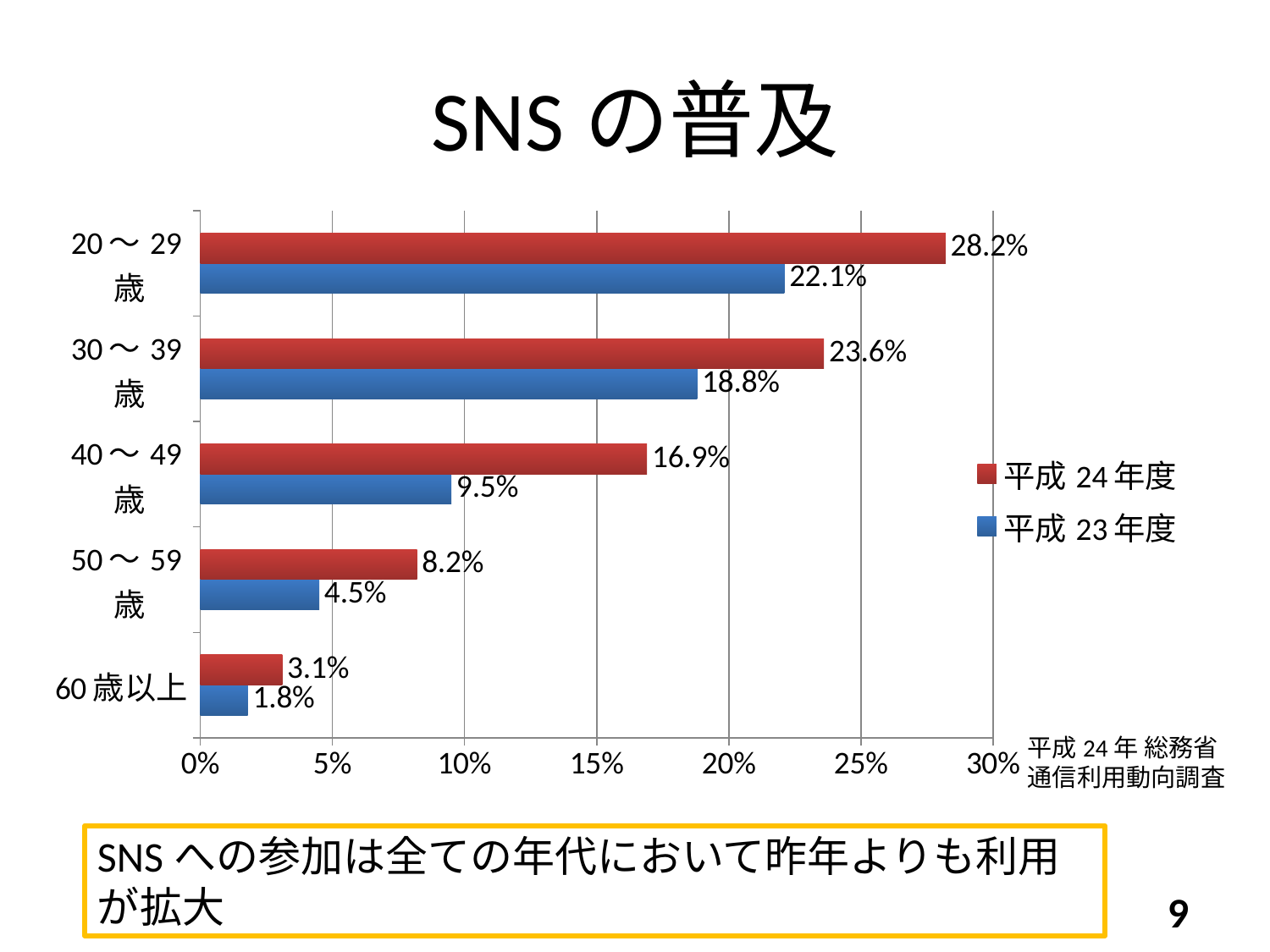

# SNSの普及

### Chart

| Category | 平成23年度 | 平成24年度 |
|---|---|---|
| 60歳以上 | 0.018 | 0.031 |
| 50～59歳 | 0.045 | 0.082 |
| 40～49歳 | 0.095 | 0.169 |
| 30～39歳 | 0.188 | 0.236 |
| 20～29歳 | 0.221 | 0.282 |
平成24年 総務省
通信利用動向調査
SNSへの参加は全ての年代において昨年よりも利用が拡大
9